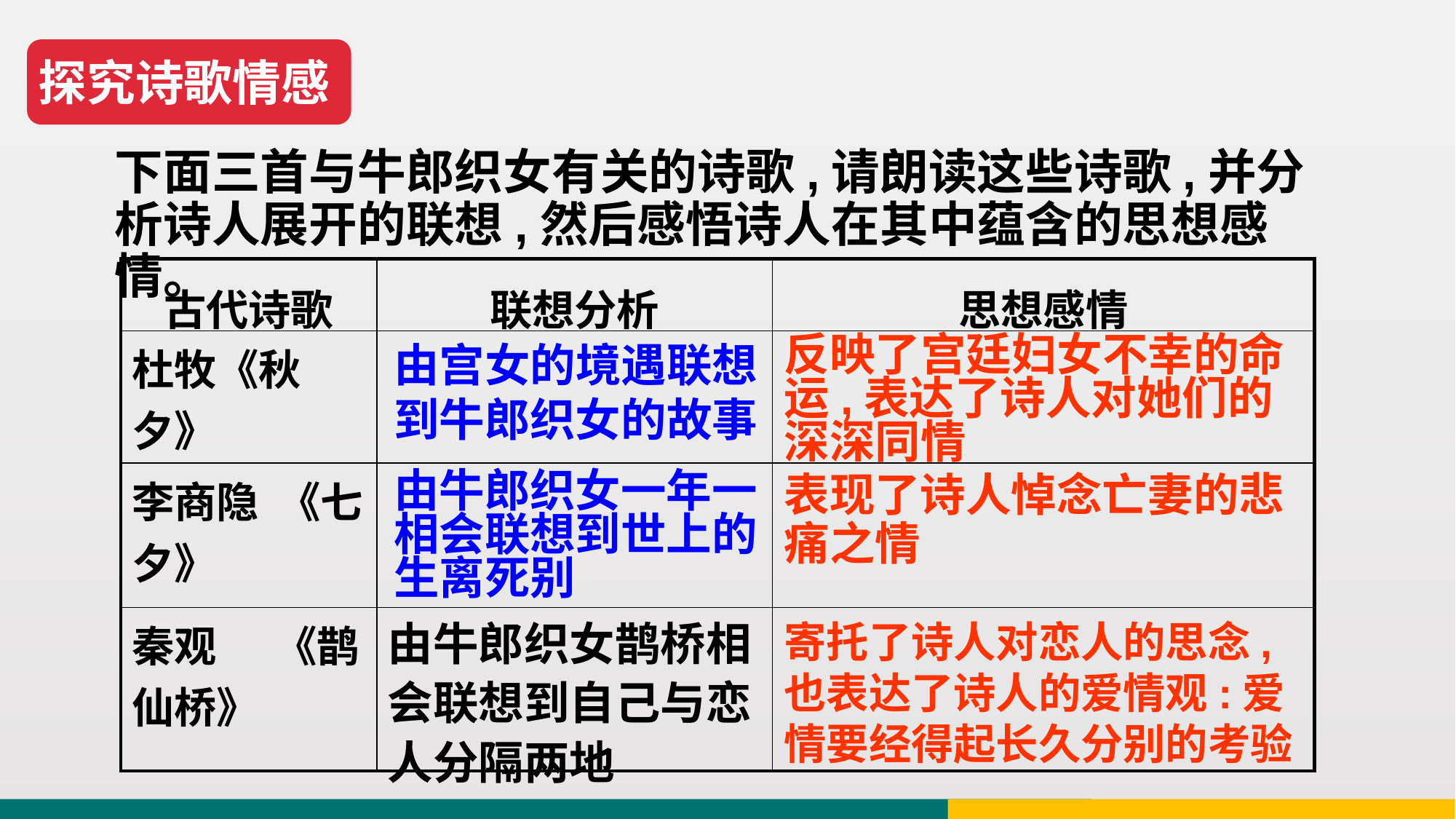

探究诗歌情感
下面三首与牛郎织女有关的诗歌,请朗读这些诗歌,并分析诗人展开的联想,然后感悟诗人在其中蕴含的思想感情。
| 古代诗歌 | 联想分析 | 思想感情 |
| --- | --- | --- |
| 杜牧《秋夕》 |  |  |
| 李商隐 《七夕》 |  |  |
| 秦观 《鹊仙桥》 | 由牛郎织女鹊桥相会联想到自己与恋人分隔两地 |  |
由宫女的境遇联想到牛郎织女的故事
反映了宫廷妇女不幸的命运,表达了诗人对她们的深深同情
由牛郎织女一年一相会联想到世上的生离死别
表现了诗人悼念亡妻的悲痛之情
寄托了诗人对恋人的思念,也表达了诗人的爱情观:爱情要经得起长久分别的考验